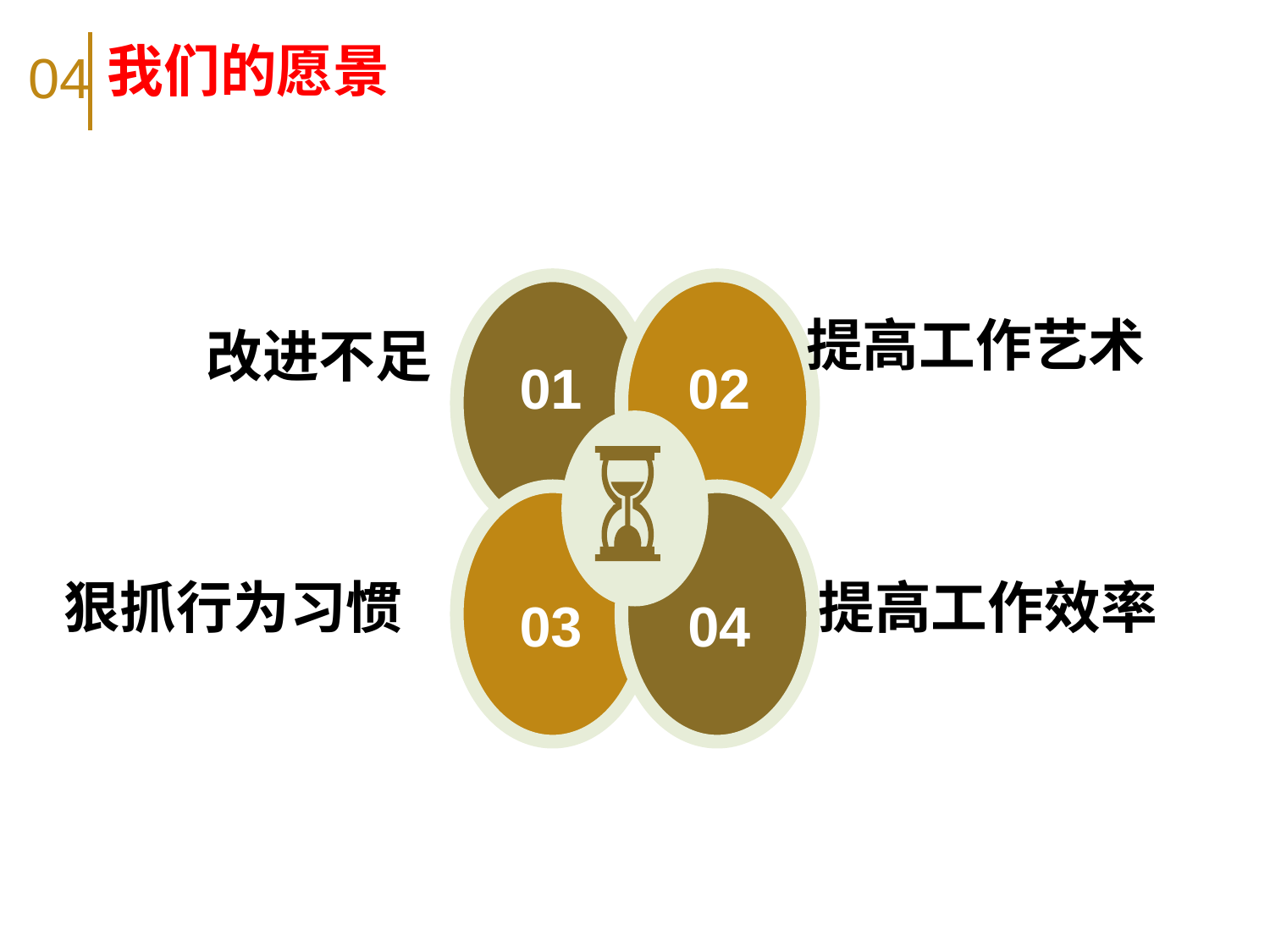

我们的愿景
04

提高工作艺术

改进不足
01
02

   狠抓行为习惯
提高工作效率
03
04